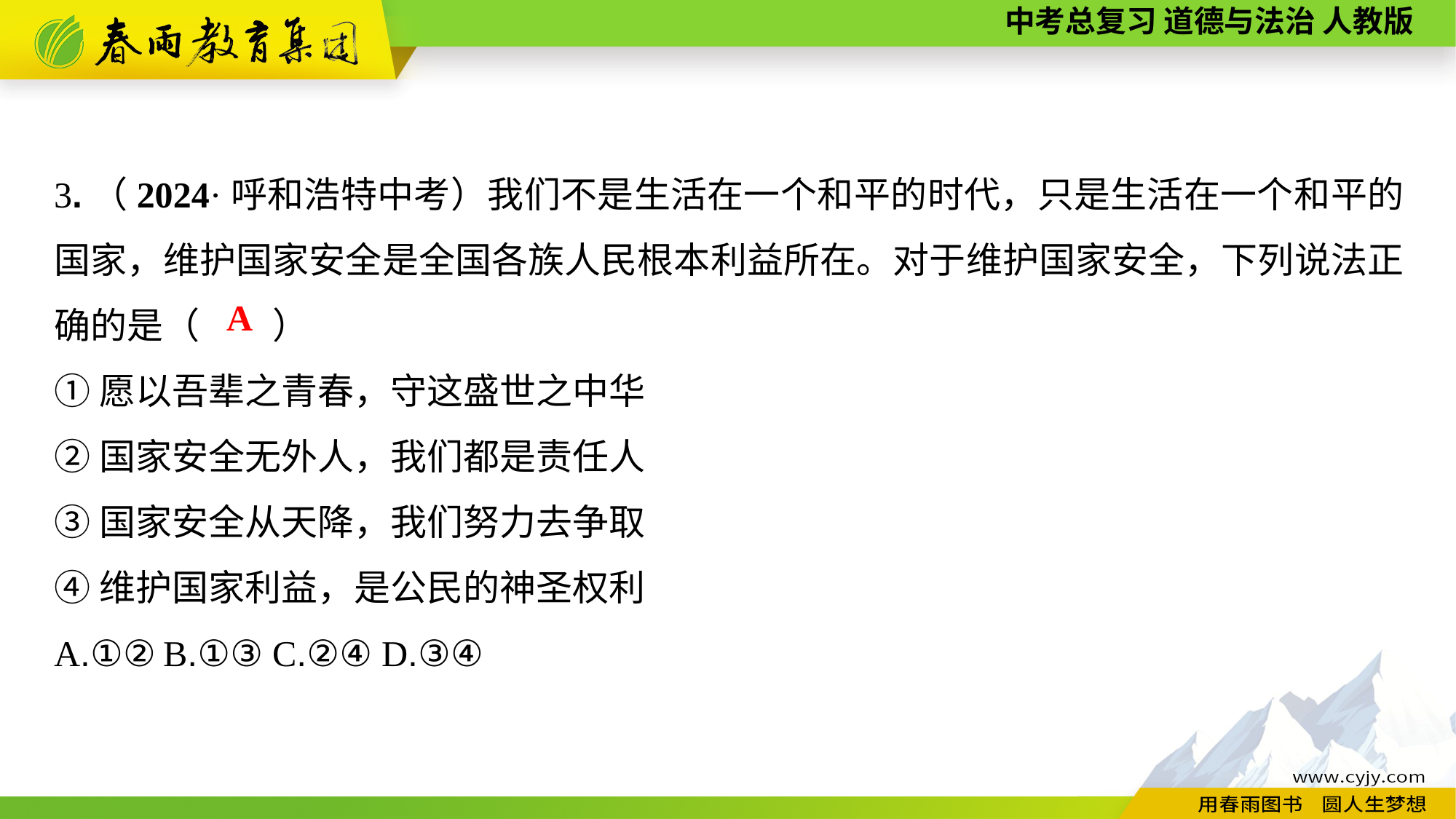

3.（2024·呼和浩特中考）我们不是生活在一个和平的时代，只是生活在一个和平的国家，维护国家安全是全国各族人民根本利益所在。对于维护国家安全，下列说法正确的是（　　）
①愿以吾辈之青春，守这盛世之中华
②国家安全无外人，我们都是责任人
③国家安全从天降，我们努力去争取
④维护国家利益，是公民的神圣权利
A.①②	B.①③	C.②④	D.③④
A